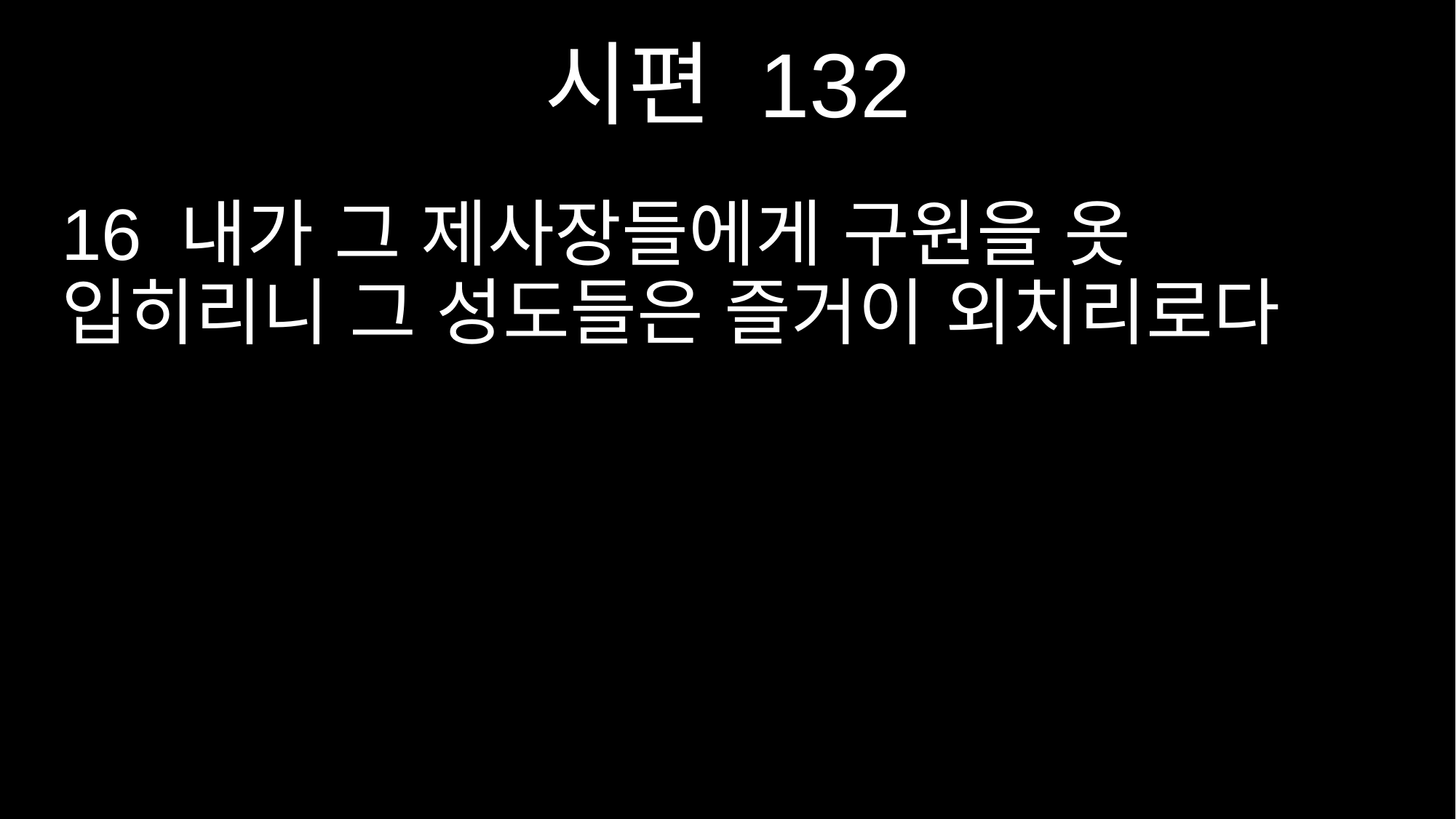

시편 132
16 내가 그 제사장들에게 구원을 옷 입히리니 그 성도들은 즐거이 외치리로다